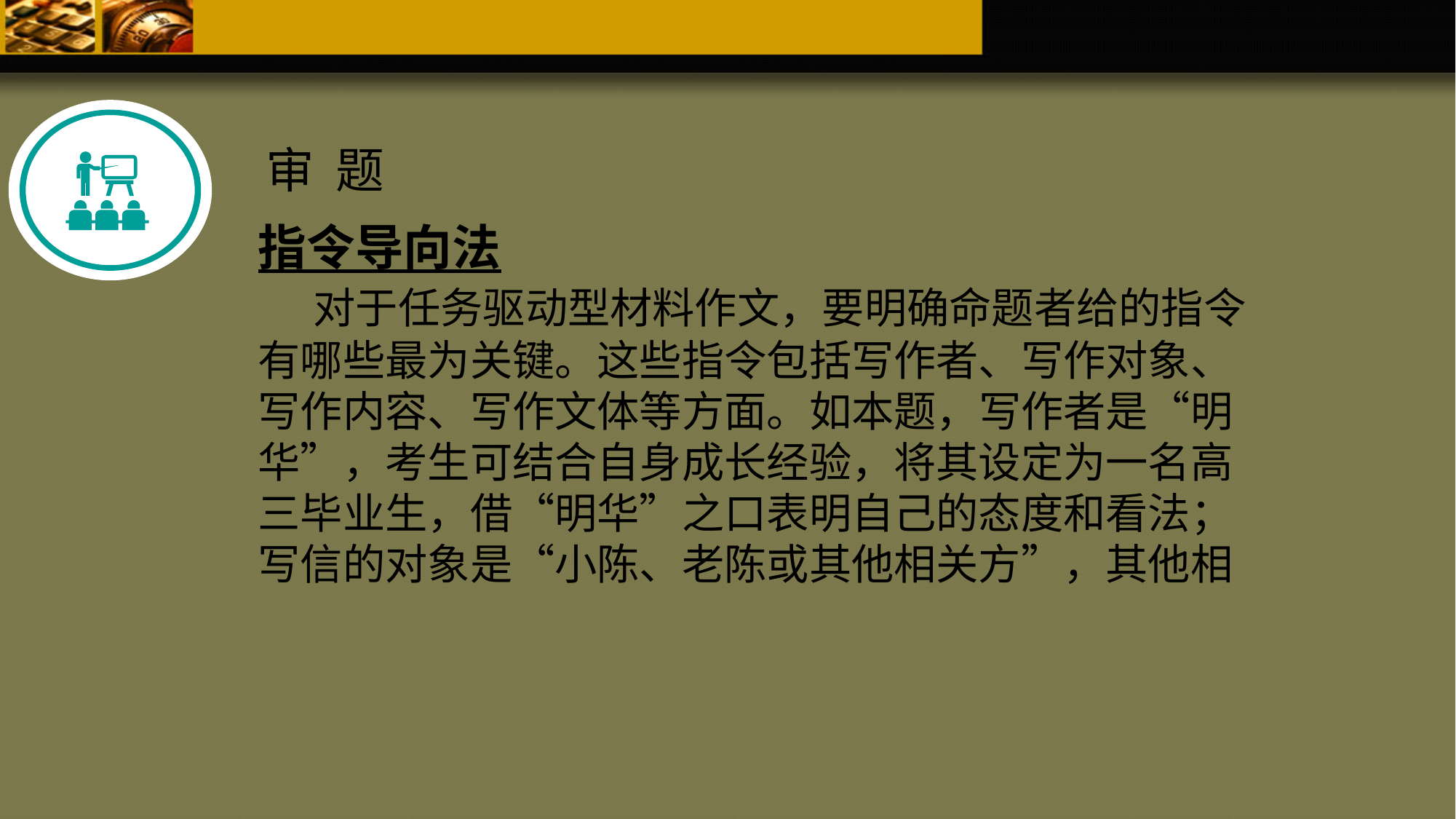

审  题

指令导向法
    对于任务驱动型材料作文，要明确命题者给的指令有哪些最为关键。这些指令包括写作者、写作对象、写作内容、写作文体等方面。如本题，写作者是“明华”，考生可结合自身成长经验，将其设定为一名高三毕业生，借“明华”之口表明自己的态度和看法；写信的对象是“小陈、老陈或其他相关方”，其他相